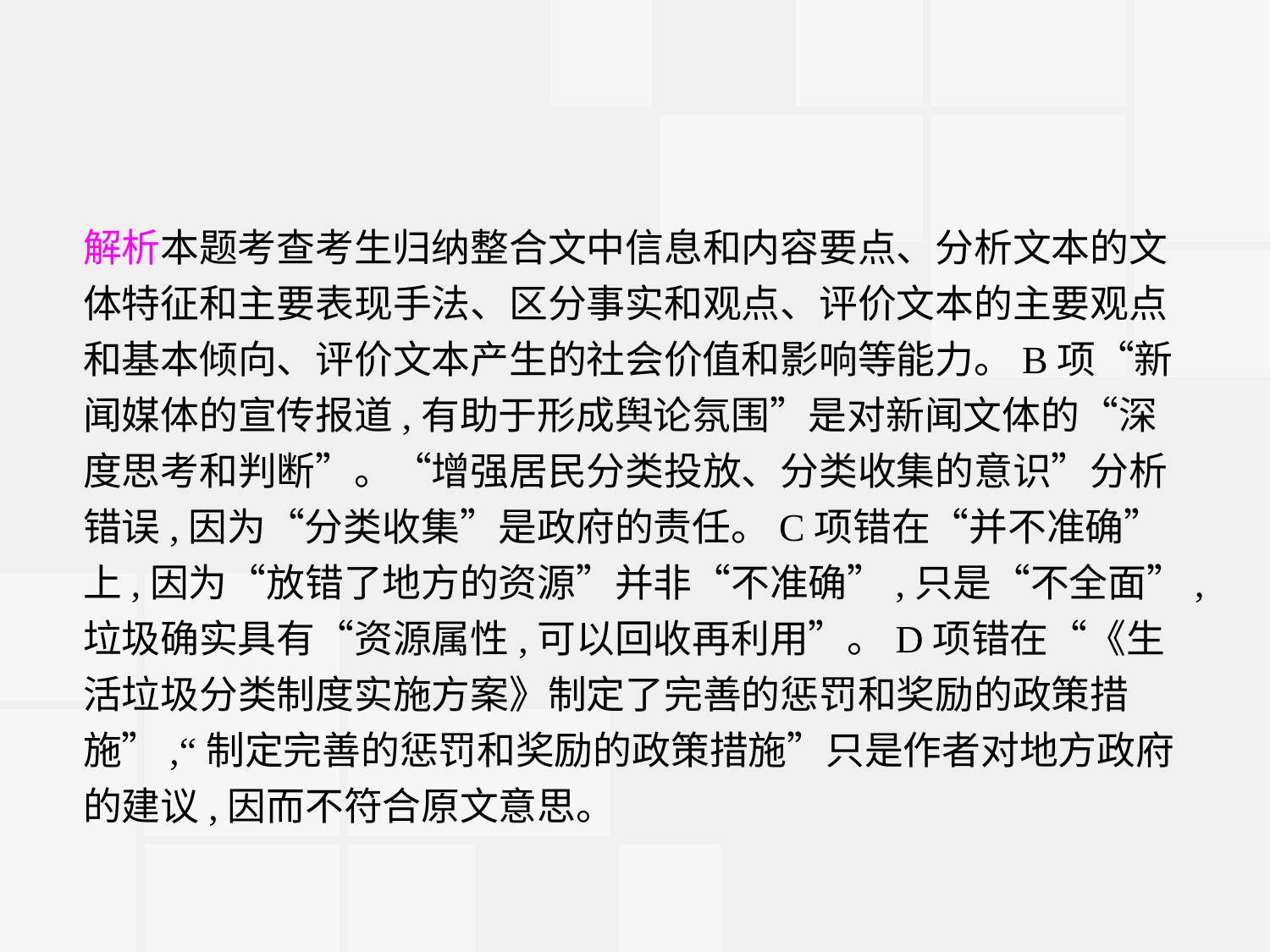

解析本题考查考生归纳整合文中信息和内容要点、分析文本的文体特征和主要表现手法、区分事实和观点、评价文本的主要观点和基本倾向、评价文本产生的社会价值和影响等能力。B项“新闻媒体的宣传报道,有助于形成舆论氛围”是对新闻文体的“深度思考和判断”。“增强居民分类投放、分类收集的意识”分析错误,因为“分类收集”是政府的责任。C项错在“并不准确”上,因为“放错了地方的资源”并非“不准确”,只是“不全面”,垃圾确实具有“资源属性,可以回收再利用”。D项错在“《生活垃圾分类制度实施方案》制定了完善的惩罚和奖励的政策措施”,“制定完善的惩罚和奖励的政策措施”只是作者对地方政府的建议,因而不符合原文意思。